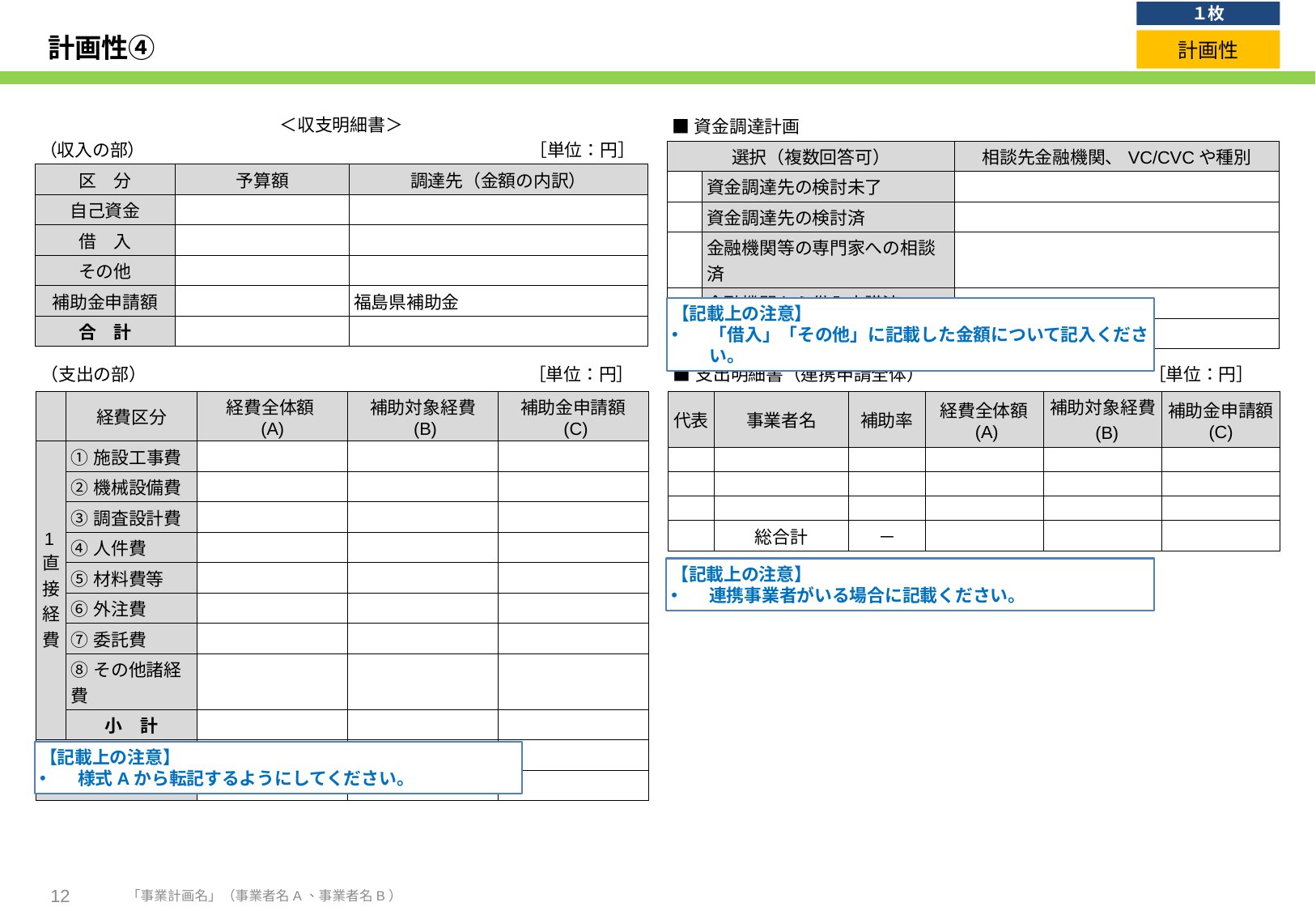

１枚
# 計画性④
計画性
| ＜収支明細書＞ （収入の部） 　　　　　　　　　　　　　　　　　　　　 　 ［単位：円］ |  |  |
| --- | --- | --- |
| 区　分 | 予算額 | 調達先（金額の内訳） |
| 自己資金 |  |  |
| 借　入 |  |  |
| その他 |  |  |
| 補助金申請額 |  | 福島県補助金 |
| 合　計 |  |  |
| ■資金調達計画 |  |  |
| --- | --- | --- |
| 選択（複数回答可） |  | 相談先金融機関、VC/CVCや種別 |
|  | 資金調達先の検討未了 |  |
|  | 資金調達先の検討済 |  |
|  | 金融機関等の専門家への相談済 |  |
|  | 金融機関から借入内諾済 |  |
|  | 補助金以外全額自己資金対応 |  |
【記載上の注意】
「借入」「その他」に記載した金額について記入ください。
| （支出の部）　　　　　　　　　　　　　　　　　　　　 ［単位：円］ |  |  |  |  |
| --- | --- | --- | --- | --- |
|  | 経費区分 | 経費全体額 (A) | 補助対象経費 (B) | 補助金申請額 (C) |
| 1直接経費 | ①施設工事費 |  |  |  |
|  | ②機械設備費 |  |  |  |
|  | ③調査設計費 |  |  |  |
|  | ④人件費 |  |  |  |
|  | ⑤材料費等 |  |  |  |
|  | ⑥外注費 |  |  |  |
|  | ⑦委託費 |  |  |  |
|  | ⑧その他諸経費 |  |  |  |
|  | 小　計 |  |  |  |
| 2 間接経費 |  |  |  |  |
| 合　計 |  |  |  |  |
| ■支出明細書（連携申請全体）　　　　　　　　　　　 ［単位：円］ |  |  |  |  |  |
| --- | --- | --- | --- | --- | --- |
| 代表 | 事業者名 | 補助率 | 経費全体額 (A) | 補助対象経費 (B) | 補助金申請額 (C) |
|  |  |  |  |  |  |
|  |  |  |  |  |  |
|  |  |  |  |  |  |
|  | 総合計 | － |  |  |  |
【記載上の注意】
連携事業者がいる場合に記載ください。
【記載上の注意】
様式Aから転記するようにしてください。
12
「事業計画名」（事業者名A、事業者名B）